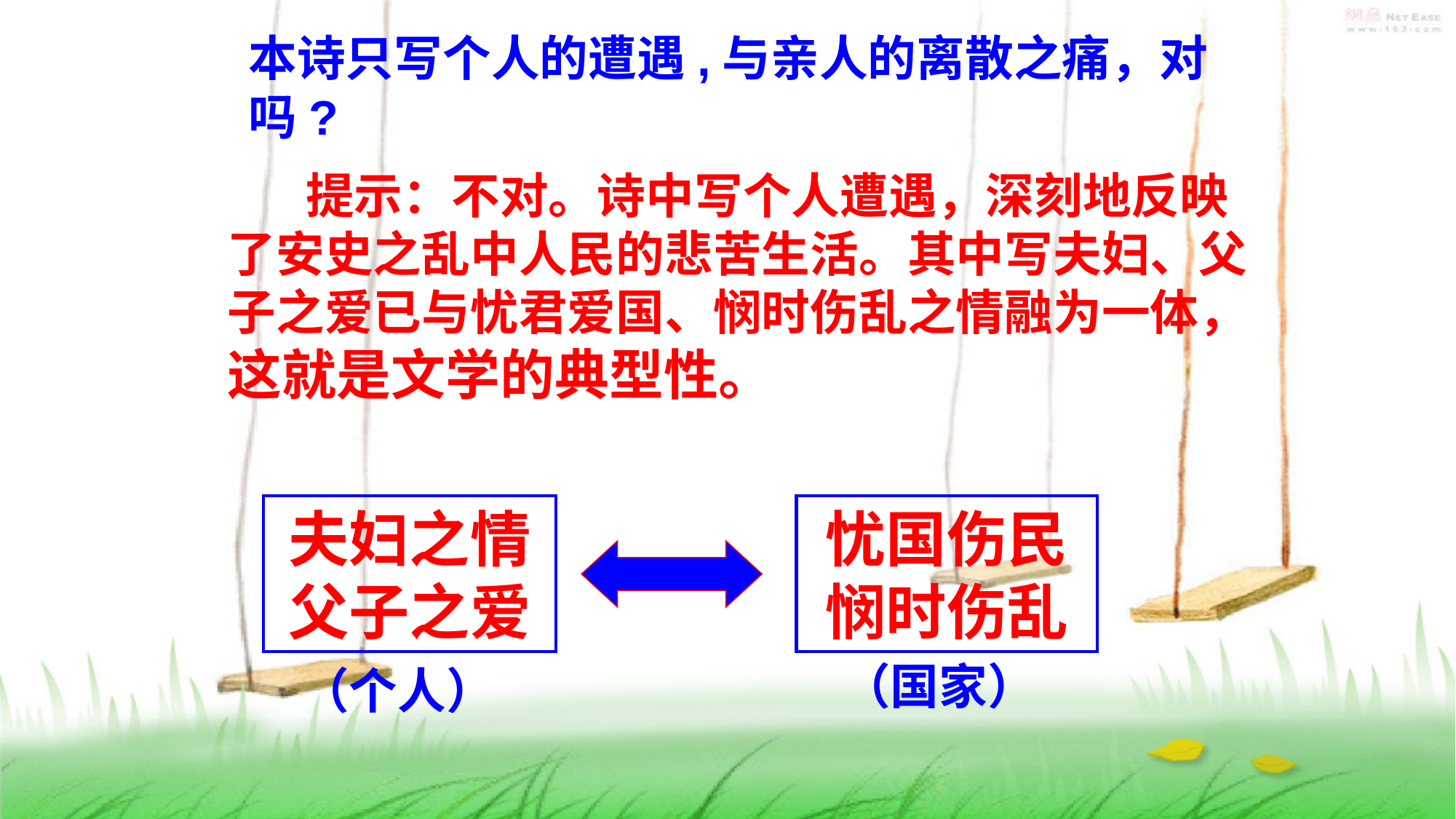

本诗只写个人的遭遇,与亲人的离散之痛，对吗?
      提示：不对。诗中写个人遭遇，深刻地反映了安史之乱中人民的悲苦生活。其中写夫妇、父子之爱已与忧君爱国、悯时伤乱之情融为一体，这就是文学的典型性。

夫妇之情父子之爱
忧国伤民
悯时伤乱

（国家）
（个人）